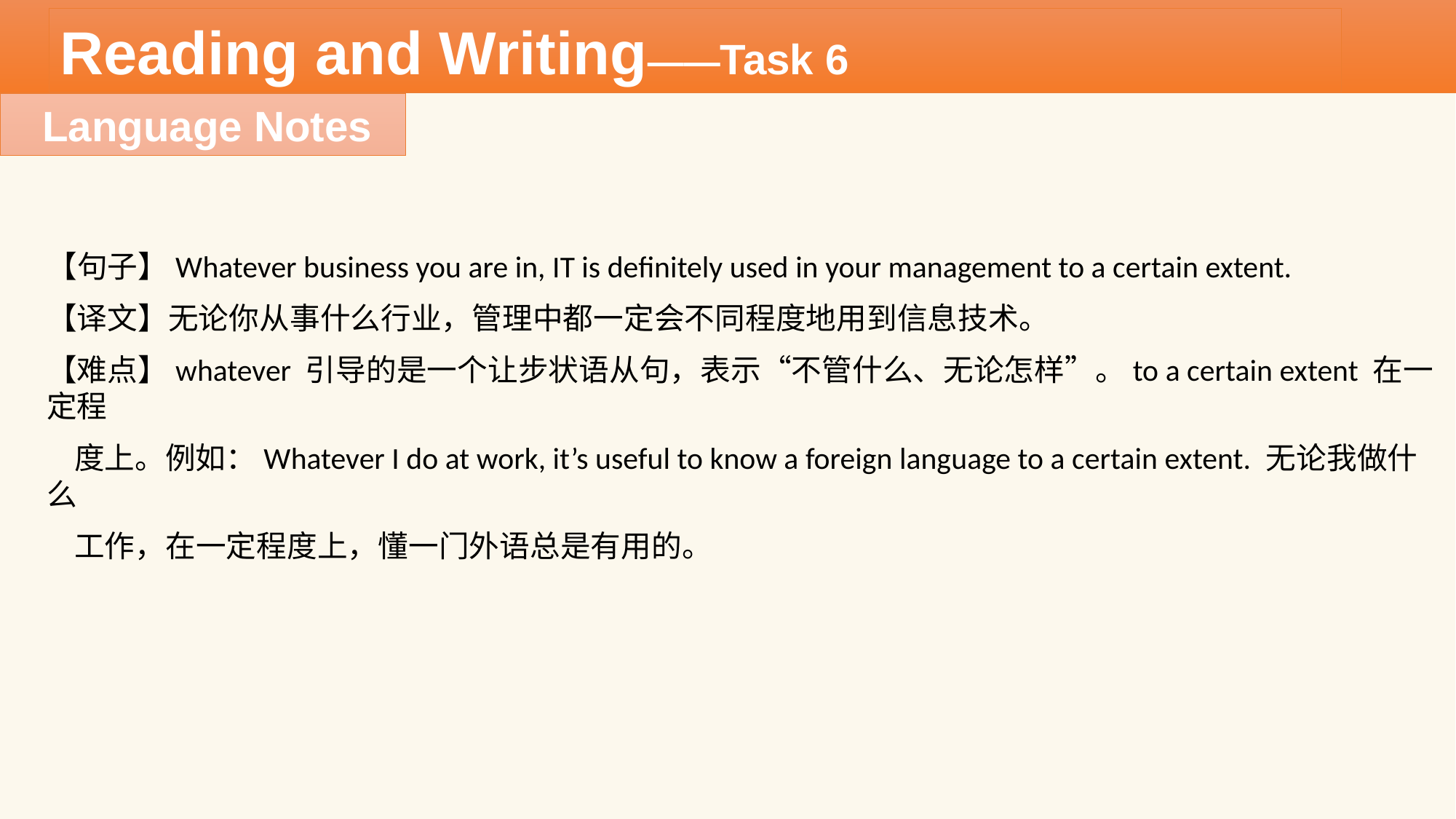

Reading and Writing——Task 6
Language Notes
【句子】Whatever business you are in, IT is definitely used in your management to a certain extent.
【译文】无论你从事什么行业，管理中都一定会不同程度地用到信息技术。
【难点】whatever 引导的是一个让步状语从句，表示“不管什么、无论怎样”。to a certain extent 在一定程
   度上。例如：Whatever I do at work, it’s useful to know a foreign language to a certain extent. 无论我做什么
   工作，在一定程度上，懂一门外语总是有用的。